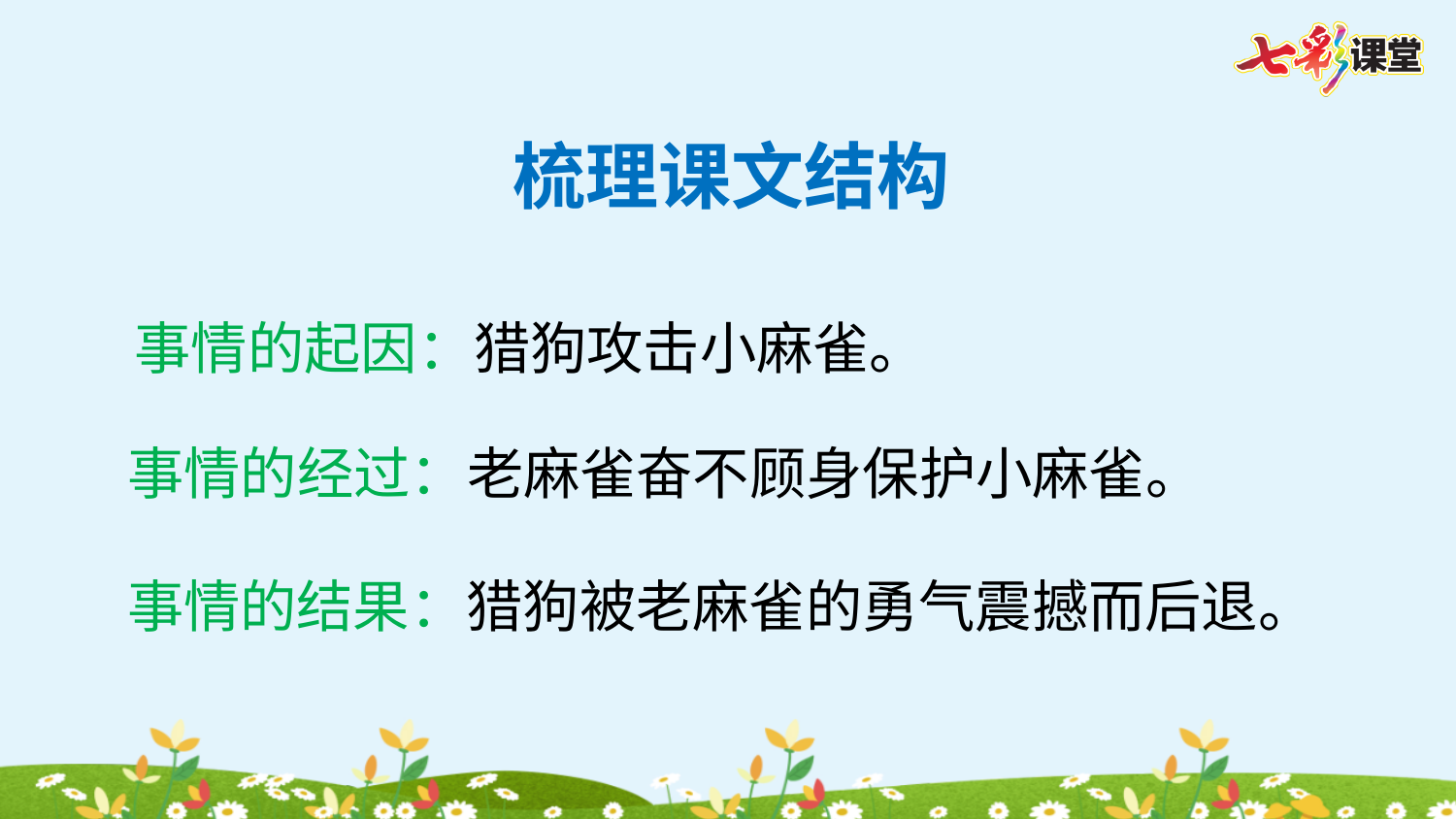

梳理课文结构
事情的起因：猎狗攻击小麻雀。
事情的经过：老麻雀奋不顾身保护小麻雀。
事情的结果：猎狗被老麻雀的勇气震撼而后退。